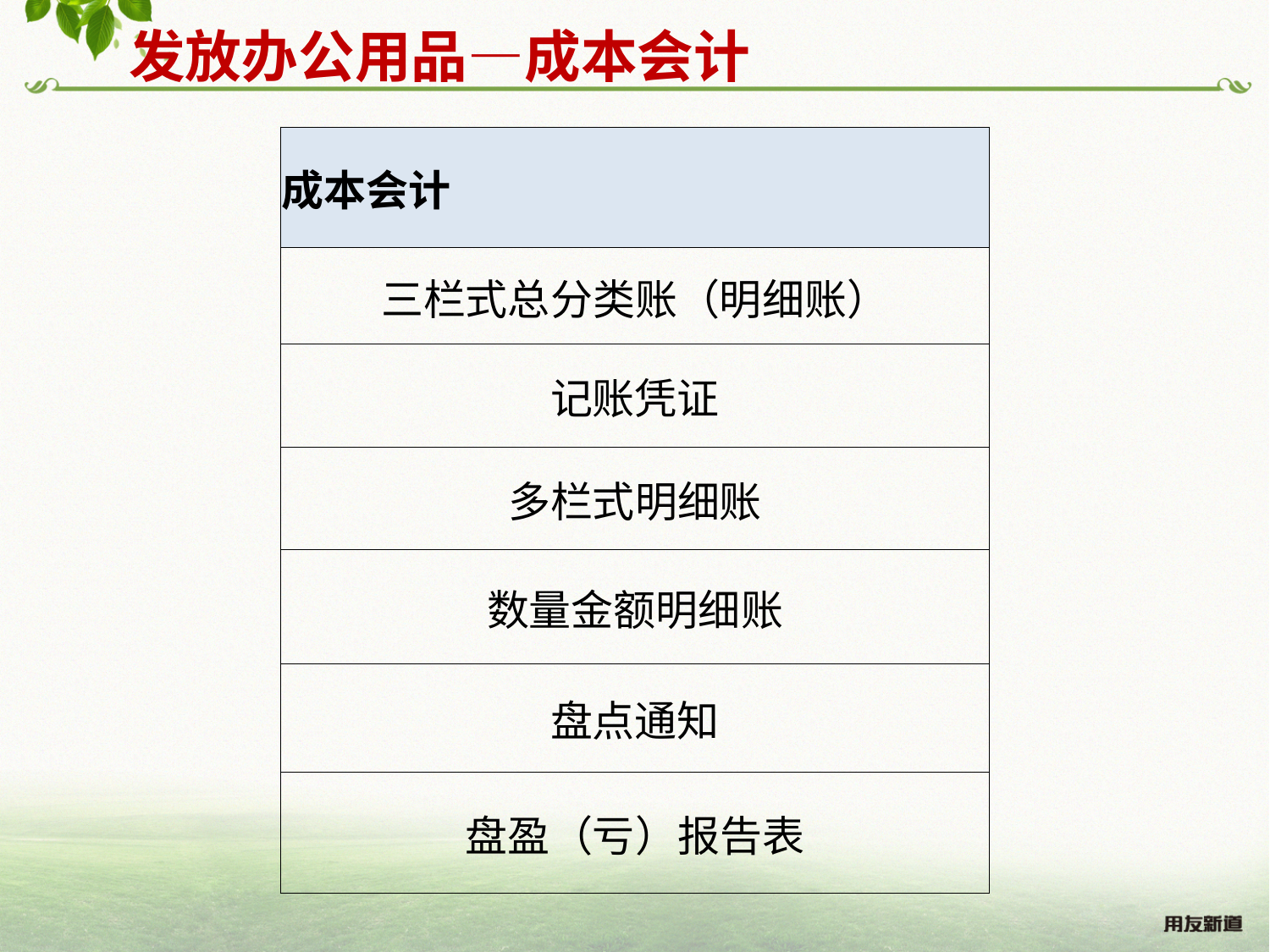

发放办公用品—成本会计
| 成本会计 |
| --- |
| 三栏式总分类账（明细账） |
| 记账凭证 |
| 多栏式明细账 |
| 数量金额明细账 |
| 盘点通知 |
| 盘盈（亏）报告表 |